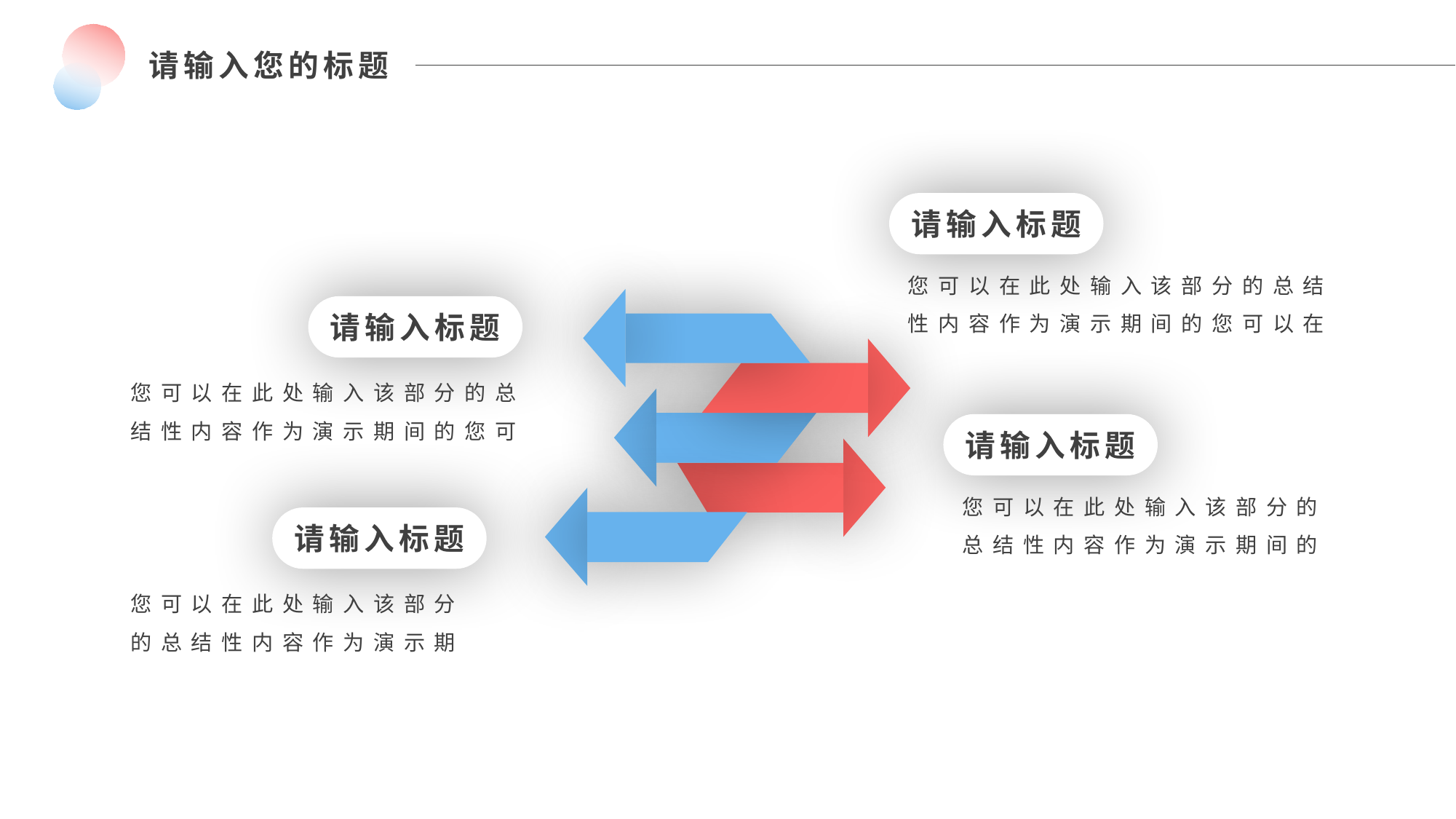

请输入标题
您可以在此处输入该部分的总结性内容作为演示期间的您可以在

请输入标题
您可以在此处输入该部分的总结性内容作为演示期间的您可

请输入标题
您可以在此处输入该部分的总结性内容作为演示期间的

请输入标题
您可以在此处输入该部分的总结性内容作为演示期